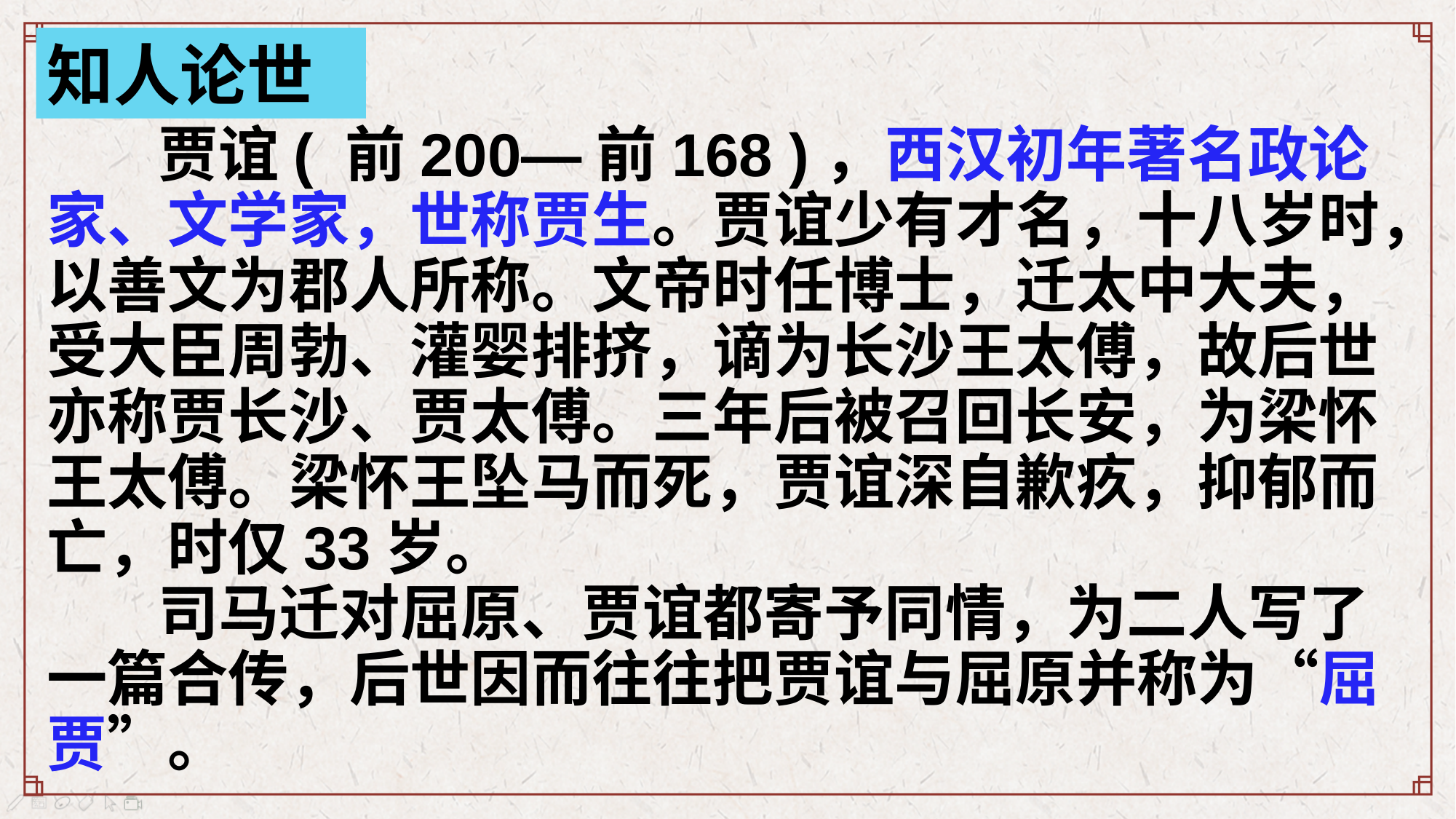

知人论世
       贾谊( 前200—前168 )，西汉初年著名政论家、文学家，世称贾生。贾谊少有才名，十八岁时，以善文为郡人所称。文帝时任博士，迁太中大夫，受大臣周勃、灌婴排挤，谪为长沙王太傅，故后世亦称贾长沙、贾太傅。三年后被召回长安，为梁怀王太傅。梁怀王坠马而死，贾谊深自歉疚，抑郁而亡，时仅33岁。
       司马迁对屈原、贾谊都寄予同情，为二人写了一篇合传，后世因而往往把贾谊与屈原并称为“屈贾”。